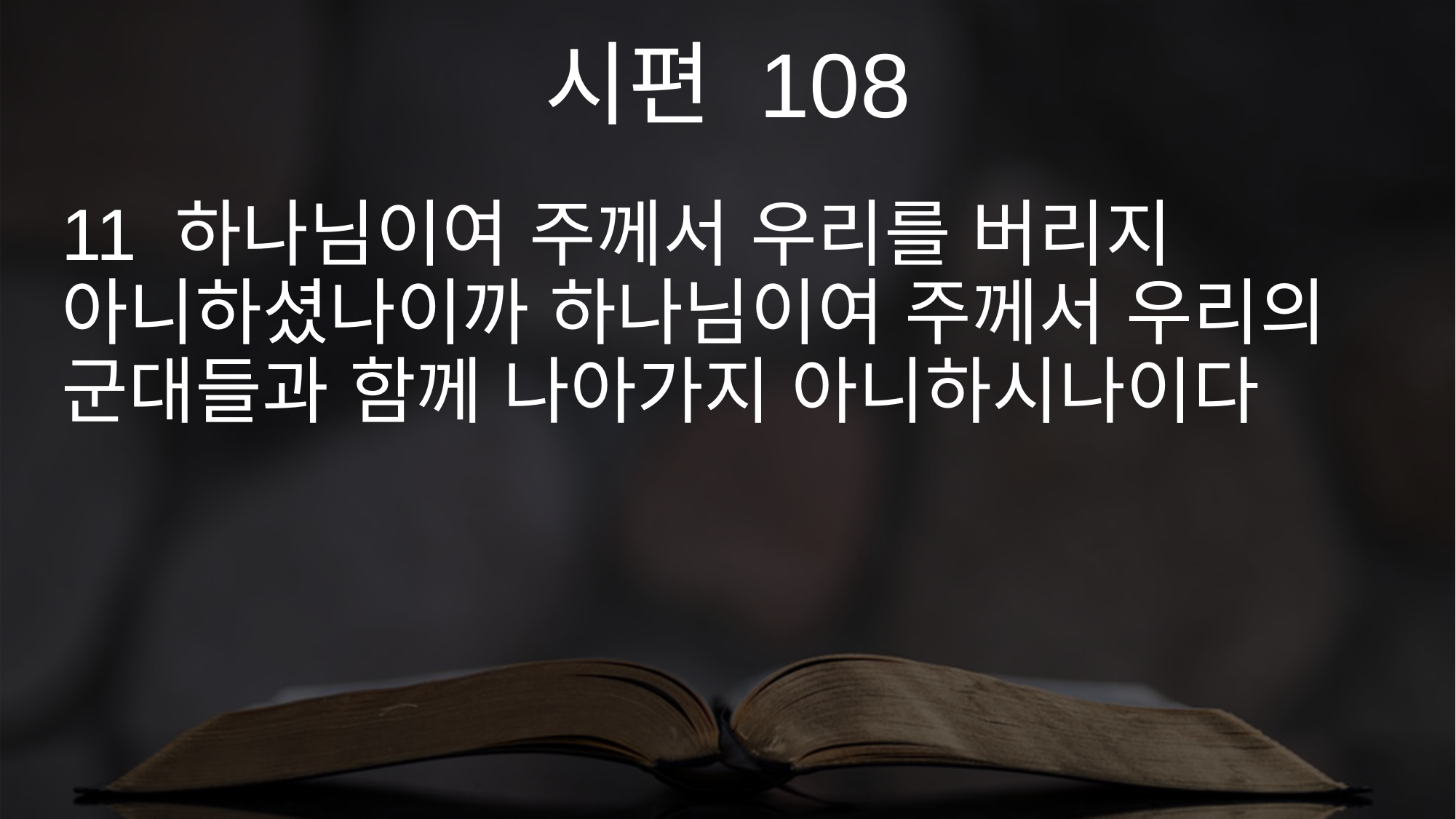

시편 108
11 하나님이여 주께서 우리를 버리지 아니하셨나이까 하나님이여 주께서 우리의 군대들과 함께 나아가지 아니하시나이다